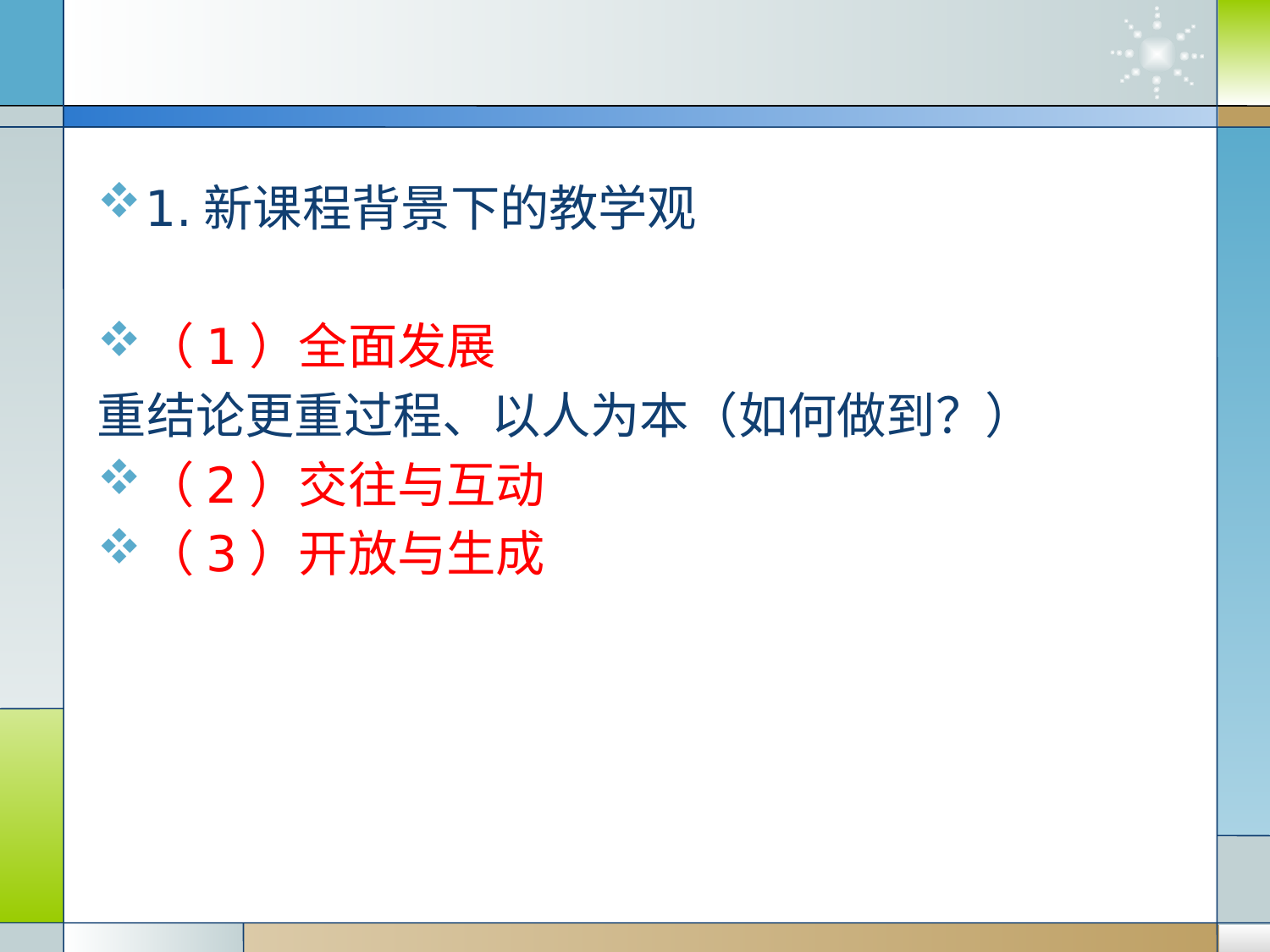

#
1.新课程背景下的教学观

（1）全面发展
重结论更重过程、以人为本（如何做到？）
（2）交往与互动
（3）开放与生成